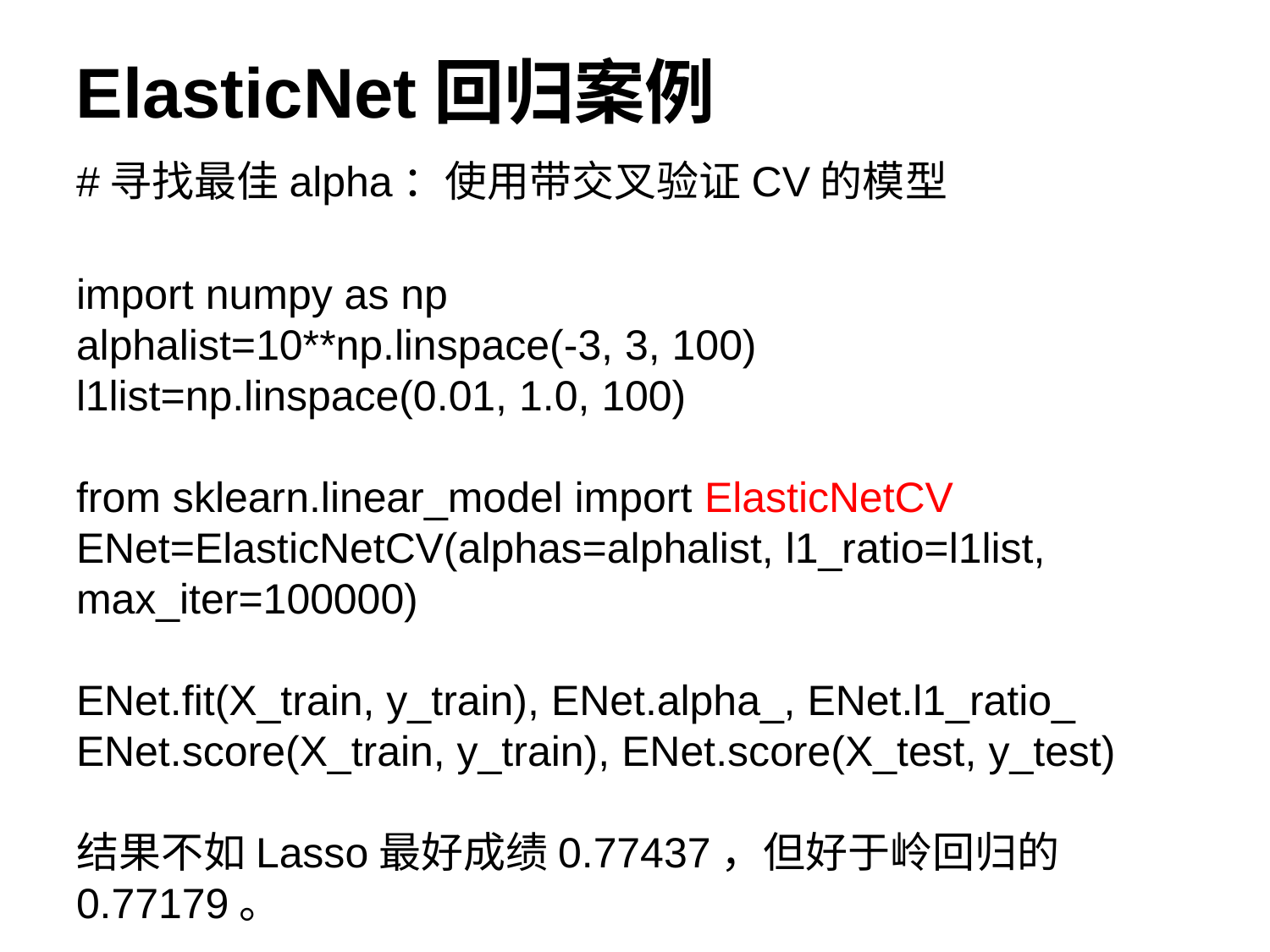

# ElasticNet回归案例
#寻找最佳alpha：使用带交叉验证CV的模型

import numpy as np
alphalist=10**np.linspace(-3, 3, 100)
l1list=np.linspace(0.01, 1.0, 100)

from sklearn.linear_model import ElasticNetCV
ENet=ElasticNetCV(alphas=alphalist, l1_ratio=l1list, max_iter=100000)

ENet.fit(X_train, y_train), ENet.alpha_, ENet.l1_ratio_
ENet.score(X_train, y_train), ENet.score(X_test, y_test)

结果不如Lasso最好成绩0.77437，但好于岭回归的0.77179。